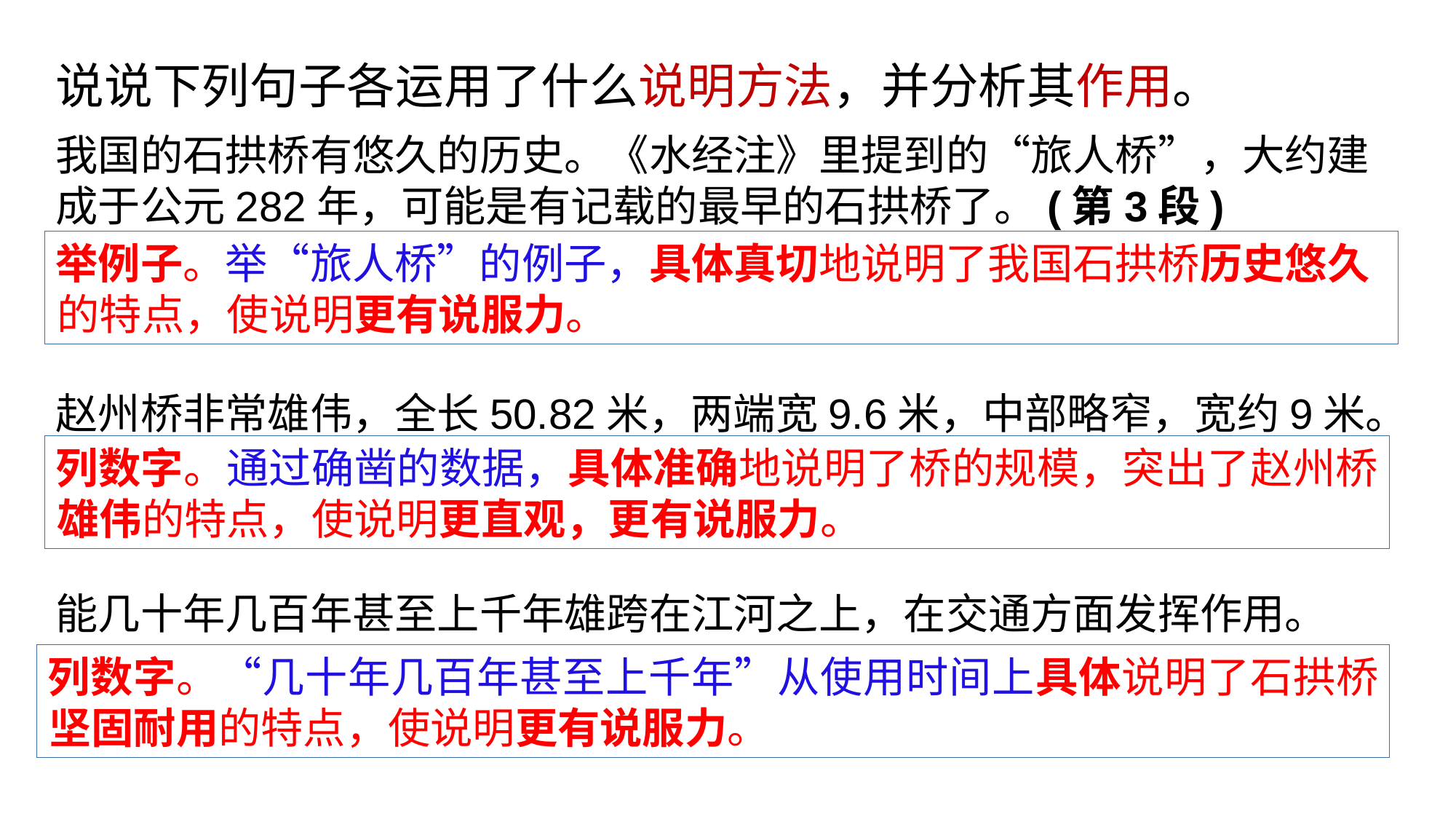

说说下列句子各运用了什么说明方法，并分析其作用。
我国的石拱桥有悠久的历史。《水经注》里提到的“旅人桥”，大约建成于公元282年，可能是有记载的最早的石拱桥了。(第3段)

举例子。举“旅人桥”的例子，具体真切地说明了我国石拱桥历史悠久的特点，使说明更有说服力。
赵州桥非常雄伟，全长50.82米，两端宽9.6米，中部略窄，宽约9米。

列数字。通过确凿的数据，具体准确地说明了桥的规模，突出了赵州桥雄伟的特点，使说明更直观，更有说服力。
能几十年几百年甚至上千年雄跨在江河之上，在交通方面发挥作用。
列数字。“几十年几百年甚至上千年”从使用时间上具体说明了石拱桥坚固耐用的特点，使说明更有说服力。